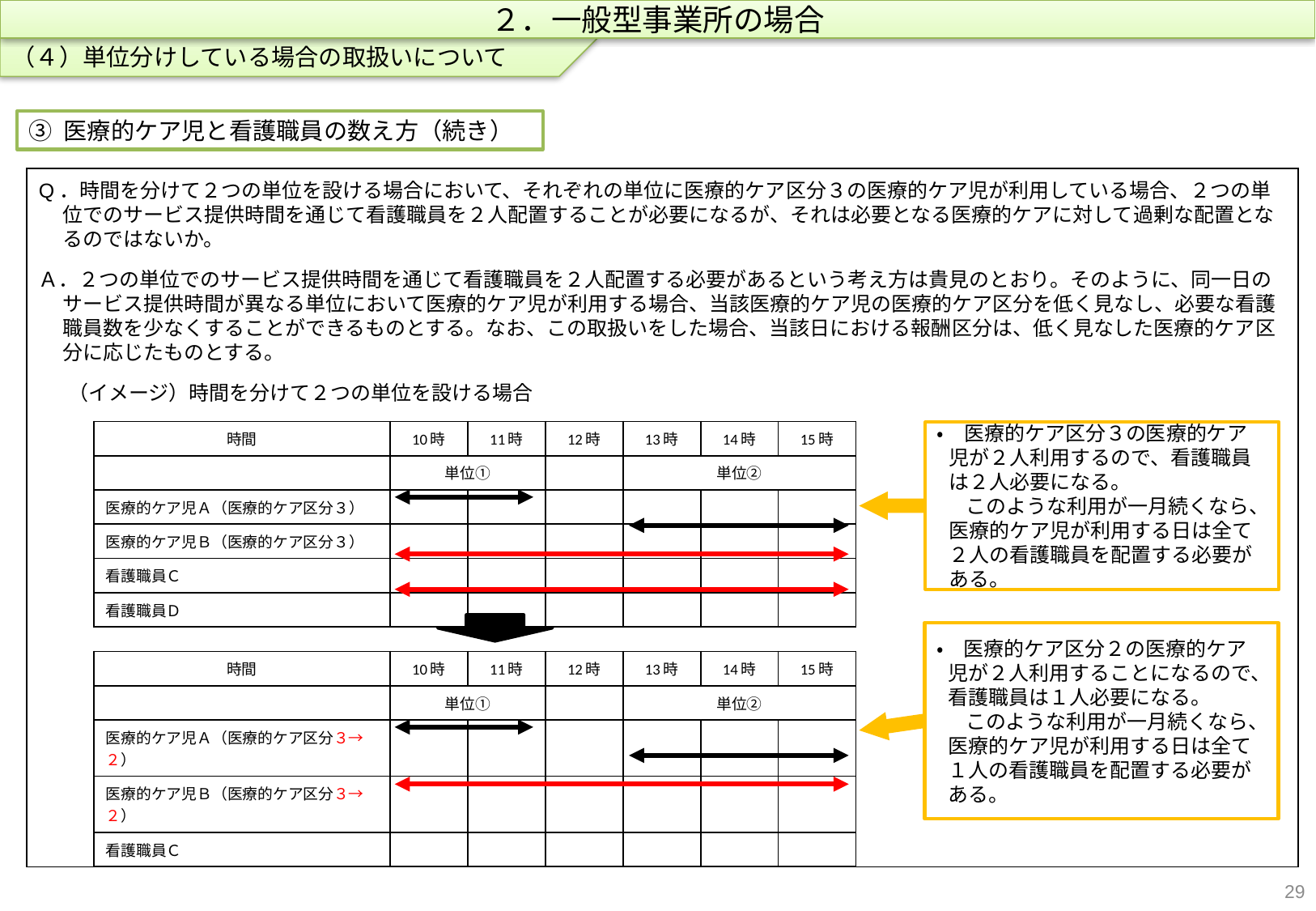

（４）単位分けしている場合の取扱いについて
２．一般型事業所の場合
③ 医療的ケア児と看護職員の数え方（続き）
Q．時間を分けて２つの単位を設ける場合において、それぞれの単位に医療的ケア区分３の医療的ケア児が利用している場合、２つの単位でのサービス提供時間を通じて看護職員を２人配置することが必要になるが、それは必要となる医療的ケアに対して過剰な配置となるのではないか。

Ａ．２つの単位でのサービス提供時間を通じて看護職員を２人配置する必要があるという考え方は貴見のとおり。そのように、同一日のサービス提供時間が異なる単位において医療的ケア児が利用する場合、当該医療的ケア児の医療的ケア区分を低く見なし、必要な看護職員数を少なくすることができるものとする。なお、この取扱いをした場合、当該日における報酬区分は、低く見なした医療的ケア区分に応じたものとする。
（イメージ）時間を分けて２つの単位を設ける場合
| 時間 | 10時 | 11時 | 12時 | 13時 | 14時 | 15時 |
| --- | --- | --- | --- | --- | --- | --- |
|  | 単位① |  |  | 単位② |  |  |
| 医療的ケア児Ａ（医療的ケア区分３） |  |  |  |  |  |  |
| 医療的ケア児Ｂ（医療的ケア区分３） |  |  |  |  |  |  |
| 看護職員Ｃ |  |  |  |  |  |  |
| 看護職員Ｄ |  |  |  |  |  |  |
・　医療的ケア区分３の医療的ケア児が２人利用するので、看護職員は２人必要になる。
　  このような利用が一月続くなら、医療的ケア児が利用する日は全て２人の看護職員を配置する必要がある。

・　医療的ケア区分２の医療的ケア児が２人利用することになるので、看護職員は１人必要になる。
　  このような利用が一月続くなら、医療的ケア児が利用する日は全て１人の看護職員を配置する必要がある。
| 時間 | 10時 | 11時 | 12時 | 13時 | 14時 | 15時 |
| --- | --- | --- | --- | --- | --- | --- |
|  | 単位① |  |  | 単位② |  |  |
| 医療的ケア児Ａ（医療的ケア区分３→２） |  |  |  |  |  |  |
| 医療的ケア児Ｂ（医療的ケア区分３→２） |  |  |  |  |  |  |
| 看護職員Ｃ |  |  |  |  |  |  |
29